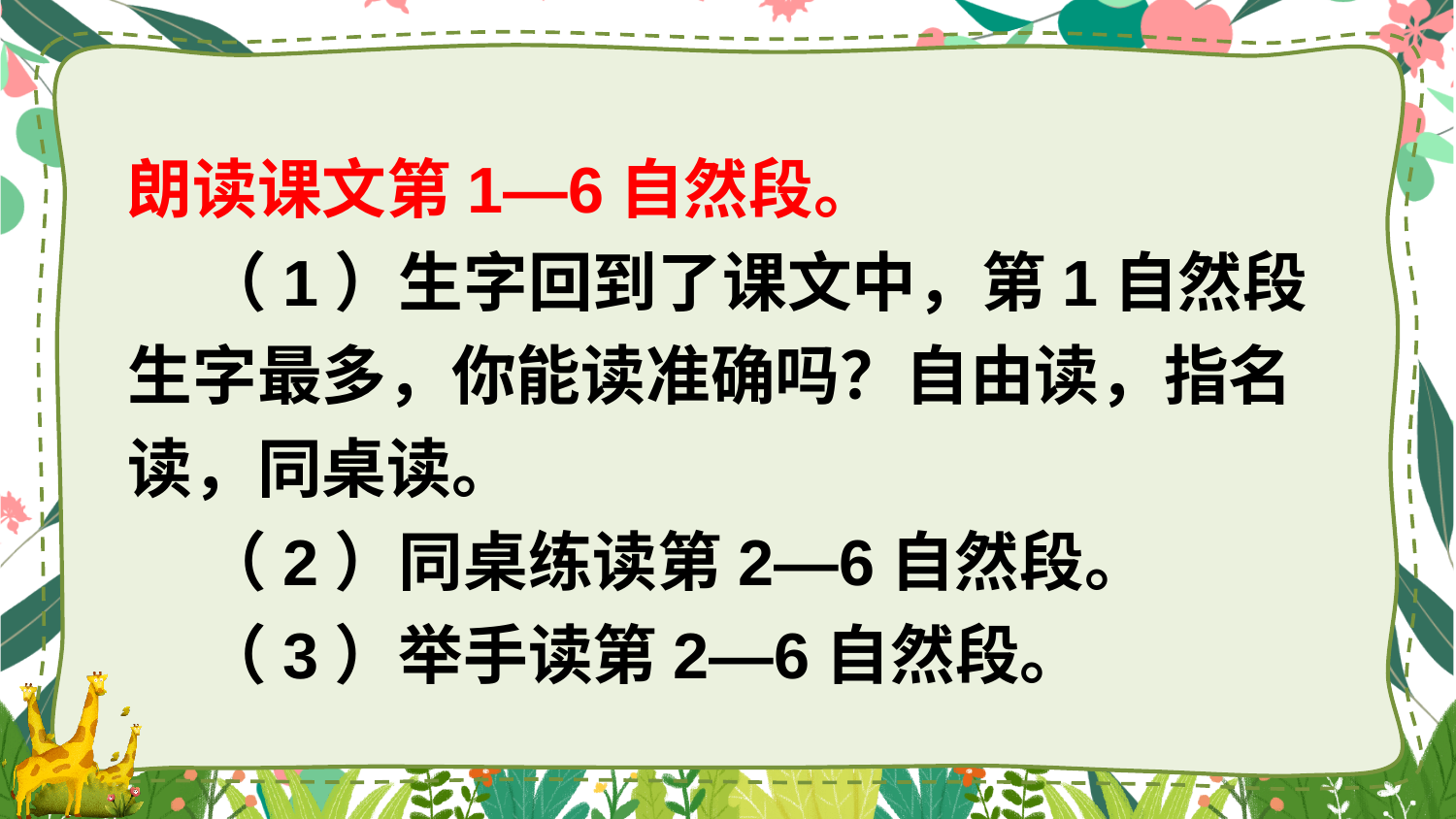

朗读课文第1—6自然段。
    （1）生字回到了课文中，第1自然段生字最多，你能读准确吗？自由读，指名读，同桌读。
    （2）同桌练读第2—6自然段。
    （3）举手读第2—6自然段。